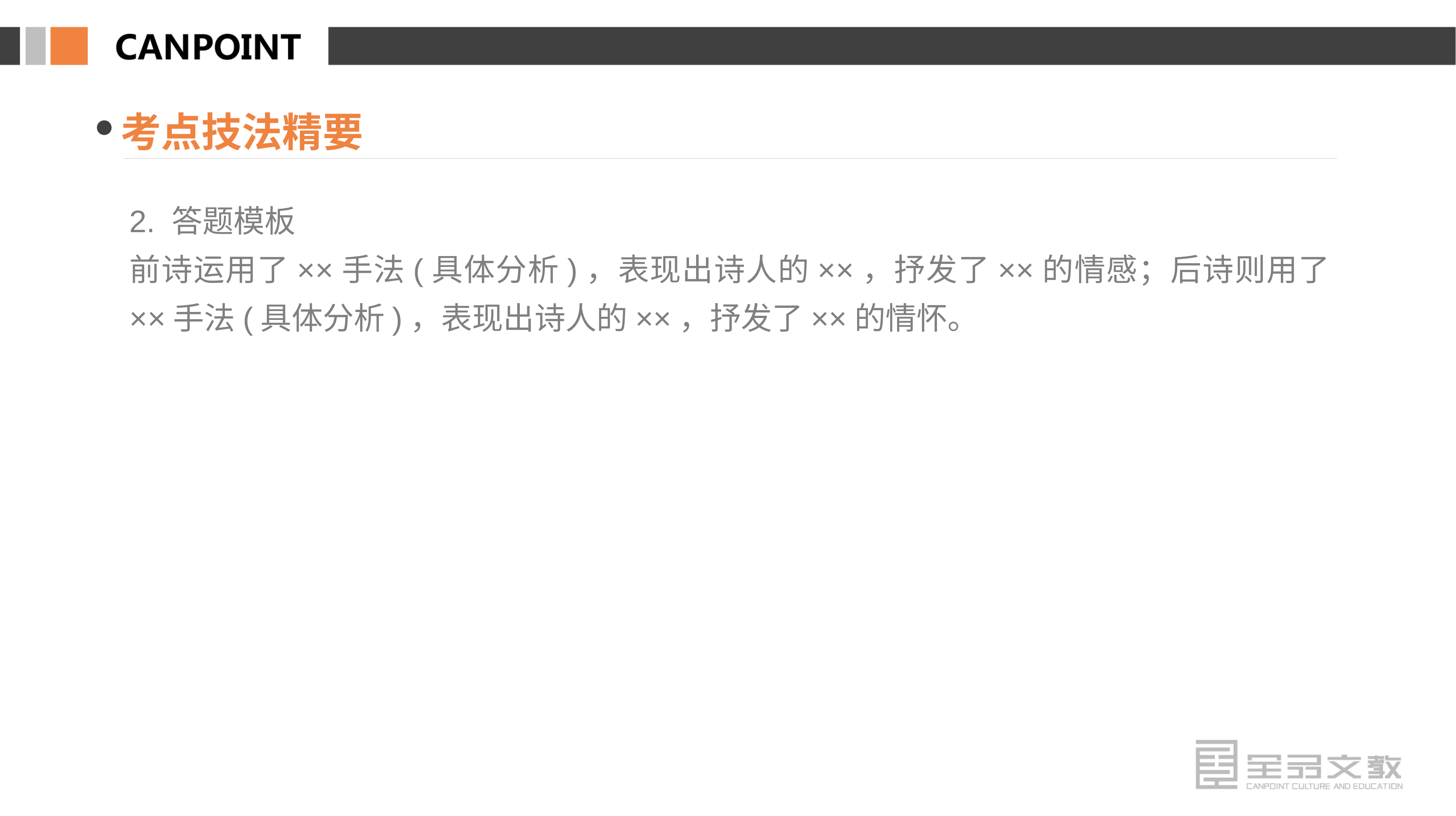

考点技法精要

2. 答题模板
前诗运用了××手法(具体分析)，表现出诗人的××，抒发了××的情感；后诗则用了××手法(具体分析)，表现出诗人的××，抒发了××的情怀。